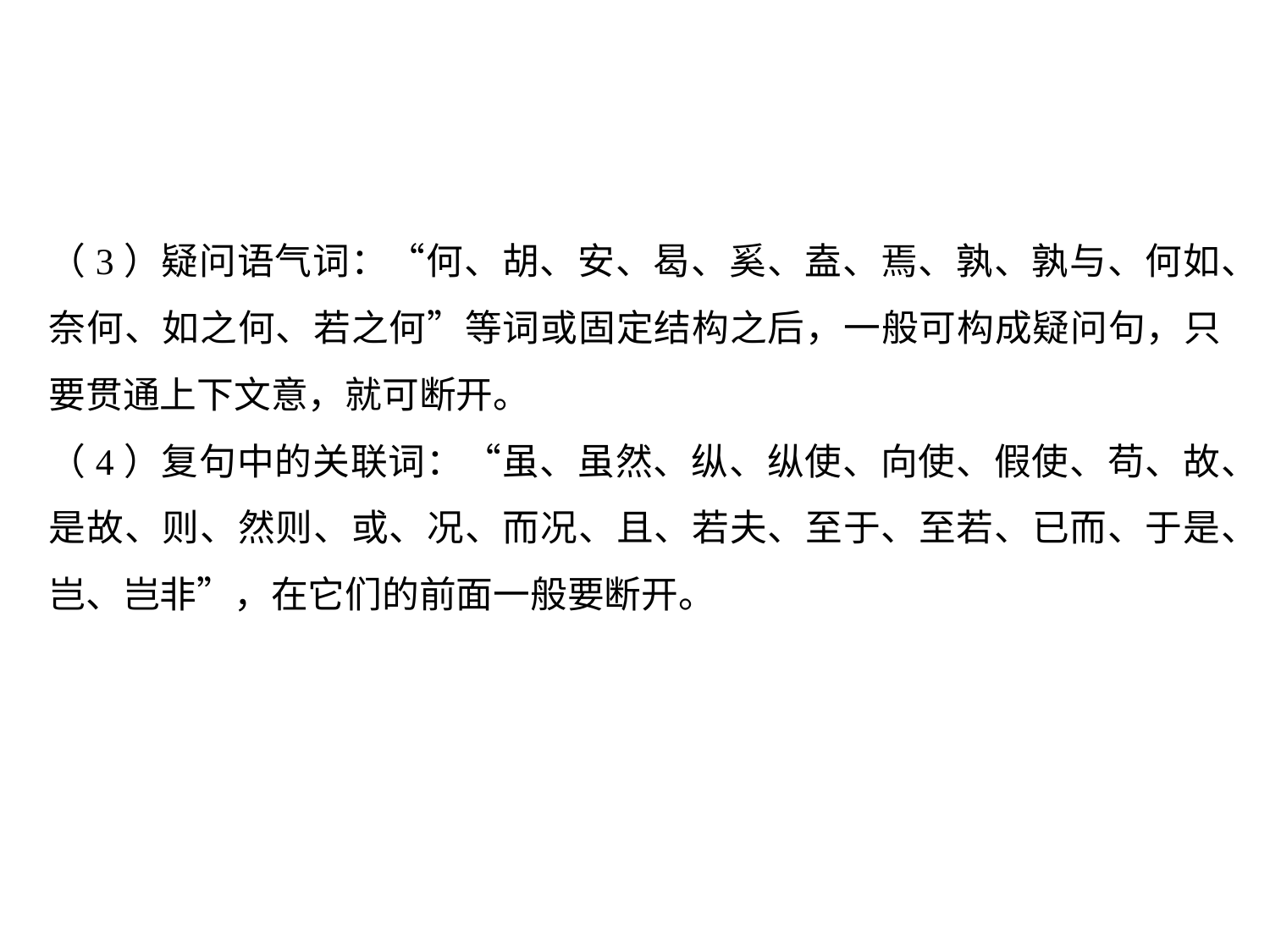

（3）疑问语气词：“何、胡、安、曷、奚、盍、焉、孰、孰与、何如、奈何、如之何、若之何”等词或固定结构之后，一般可构成疑问句，只要贯通上下文意，就可断开。
（4）复句中的关联词：“虽、虽然、纵、纵使、向使、假使、苟、故、是故、则、然则、或、况、而况、且、若夫、至于、至若、已而、于是、岂、岂非”，在它们的前面一般要断开。